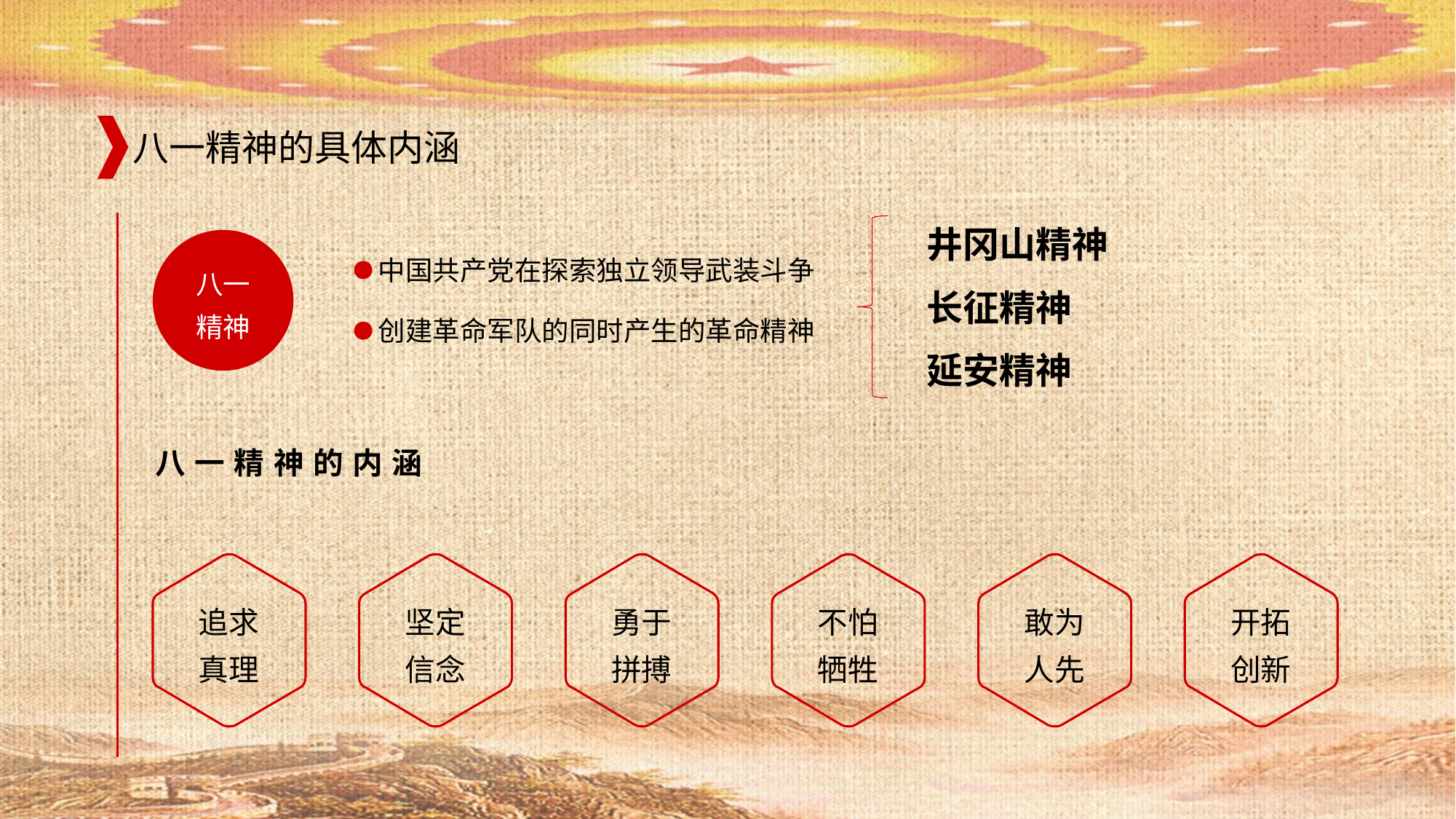

八一精神的具体内涵

井冈山精神
八一精神
中国共产党在探索独立领导武装斗争

长征精神
创建革命军队的同时产生的革命精神

延安精神
八一精神的内涵

追求
真理

坚定信念

勇于拼搏

不怕牺牲

敢为人先

开拓创新